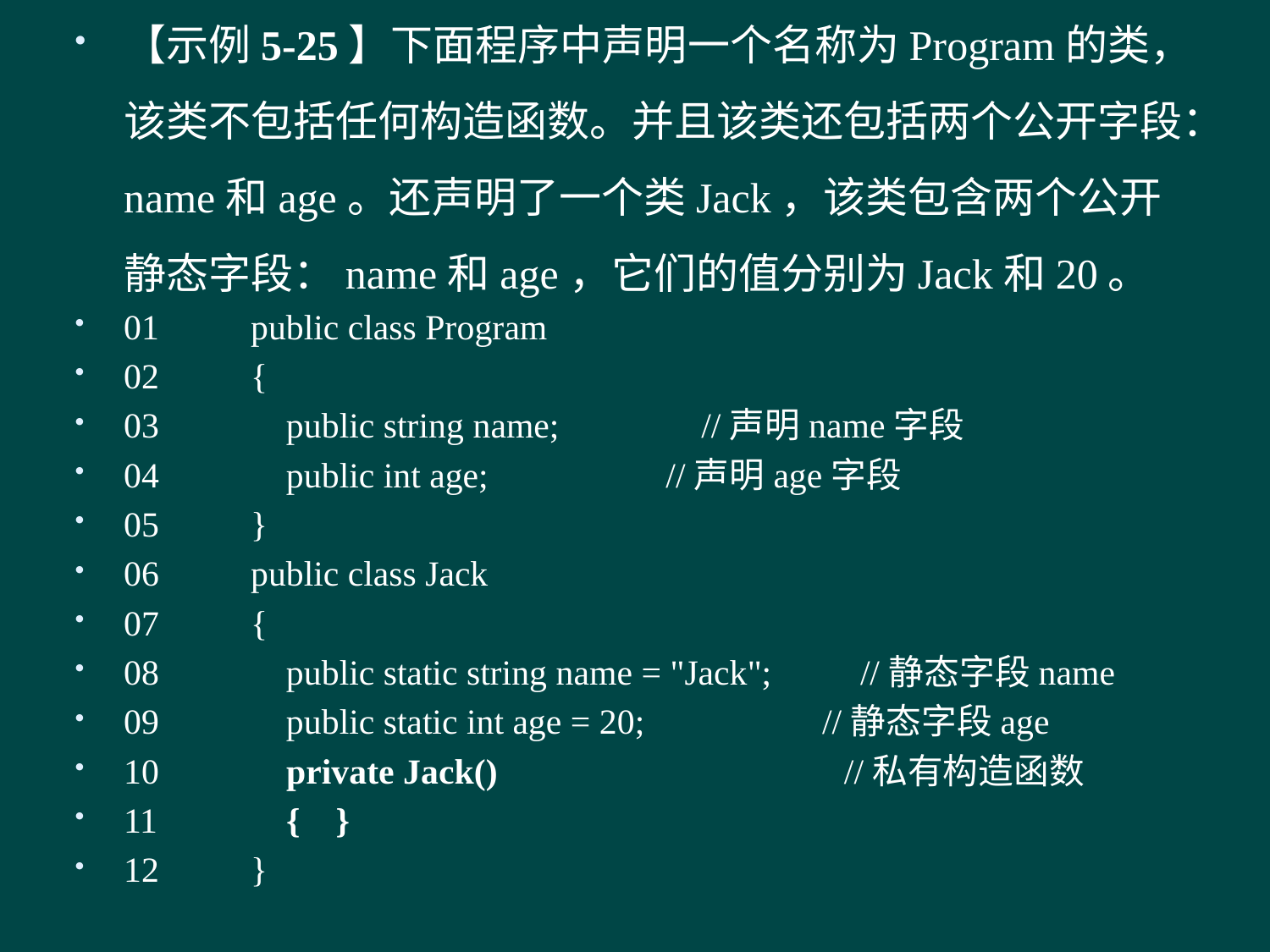

【示例5-25】下面程序中声明一个名称为Program的类，该类不包括任何构造函数。并且该类还包括两个公开字段：name和age。还声明了一个类Jack，该类包含两个公开静态字段：name和age，它们的值分别为Jack和20。
01	public class Program
02	{
03	    public string name;                //声明name字段
04	    public int age;                    //声明age字段
05	}
06	public class Jack
07	{
08	    public static string name = "Jack";          //静态字段name
09	    public static int age = 20;                    //静态字段age
10	    private Jack()                                       //私有构造函数
11	    {    }
12	}
#